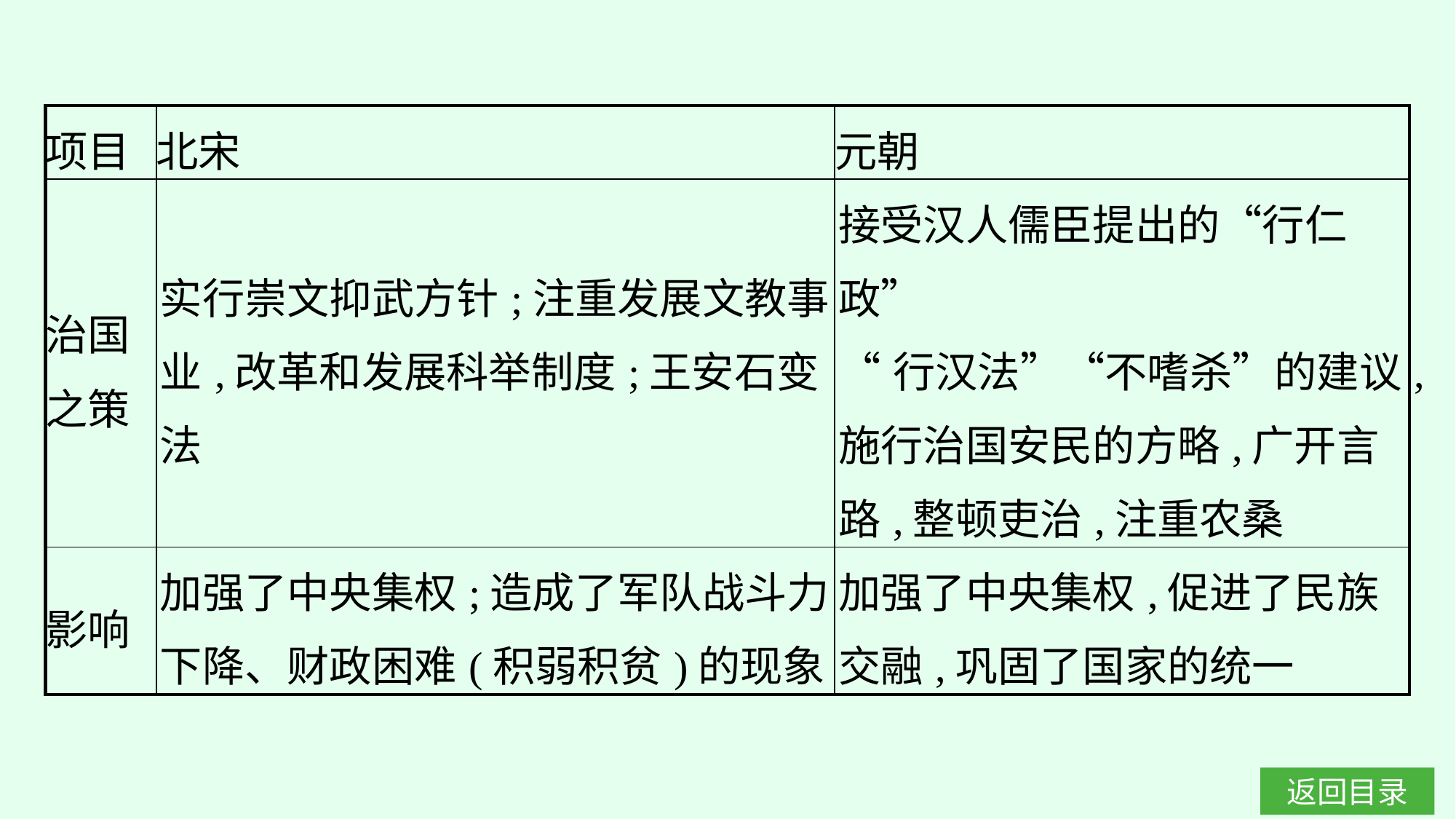

| 项目 | 北宋 | 元朝 |
| --- | --- | --- |
| 治国 之策 | 实行崇文抑武方针;注重发展文教事业,改革和发展科举制度;王安石变法 | 接受汉人儒臣提出的“行仁政” “行汉法”“不嗜杀”的建议,施行治国安民的方略,广开言路,整顿吏治,注重农桑 |
| 影响 | 加强了中央集权;造成了军队战斗力下降、财政困难(积弱积贫)的现象 | 加强了中央集权,促进了民族交融,巩固了国家的统一 |